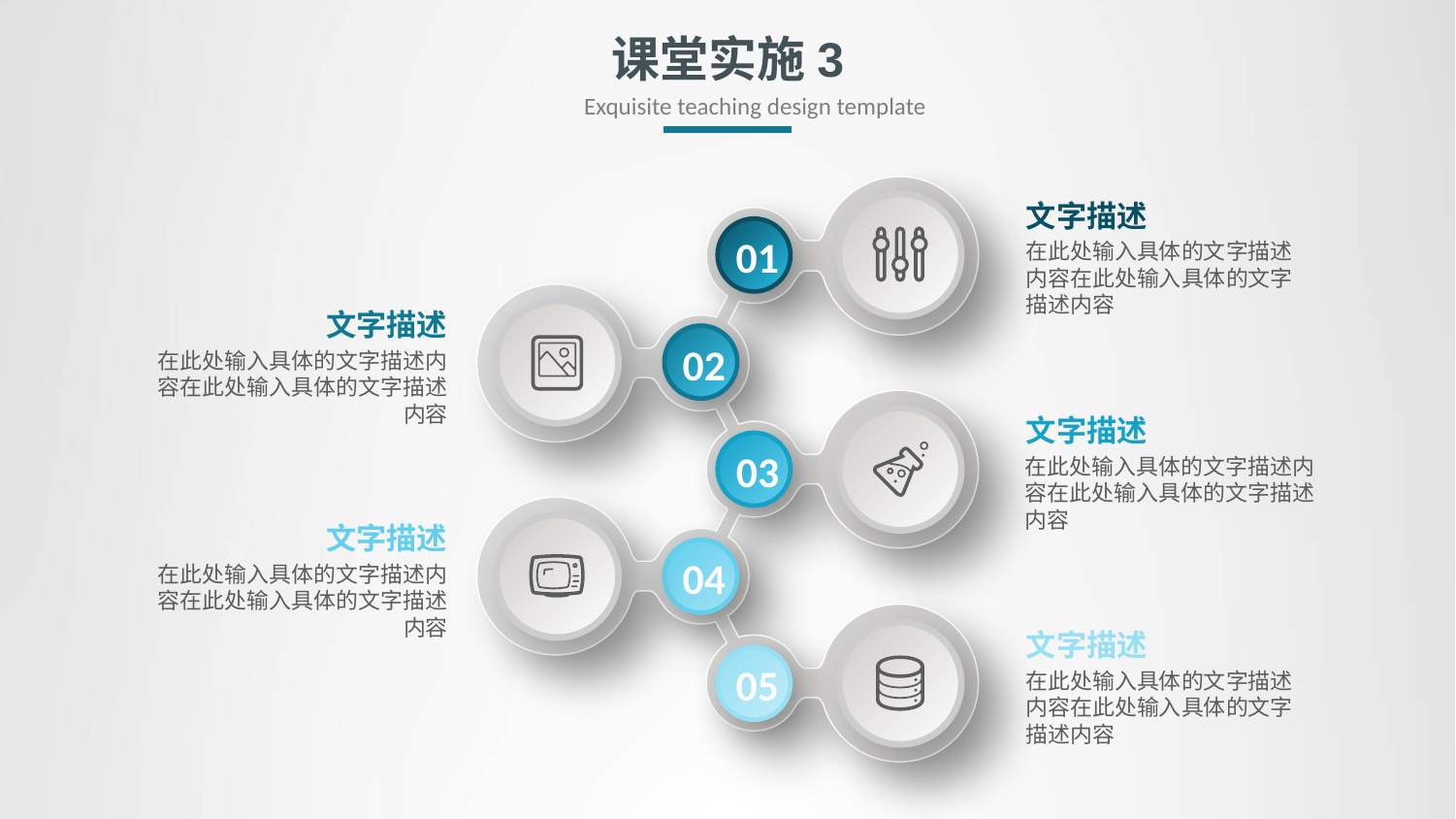

# 课堂实施3
Exquisite teaching design template

01

02

03

04

05

文字描述
在此处输入具体的文字描述内容在此处输入具体的文字描述内容
文字描述
在此处输入具体的文字描述内容在此处输入具体的文字描述内容
文字描述
在此处输入具体的文字描述内容在此处输入具体的文字描述内容
文字描述
在此处输入具体的文字描述内容在此处输入具体的文字描述内容
文字描述
在此处输入具体的文字描述内容在此处输入具体的文字描述内容